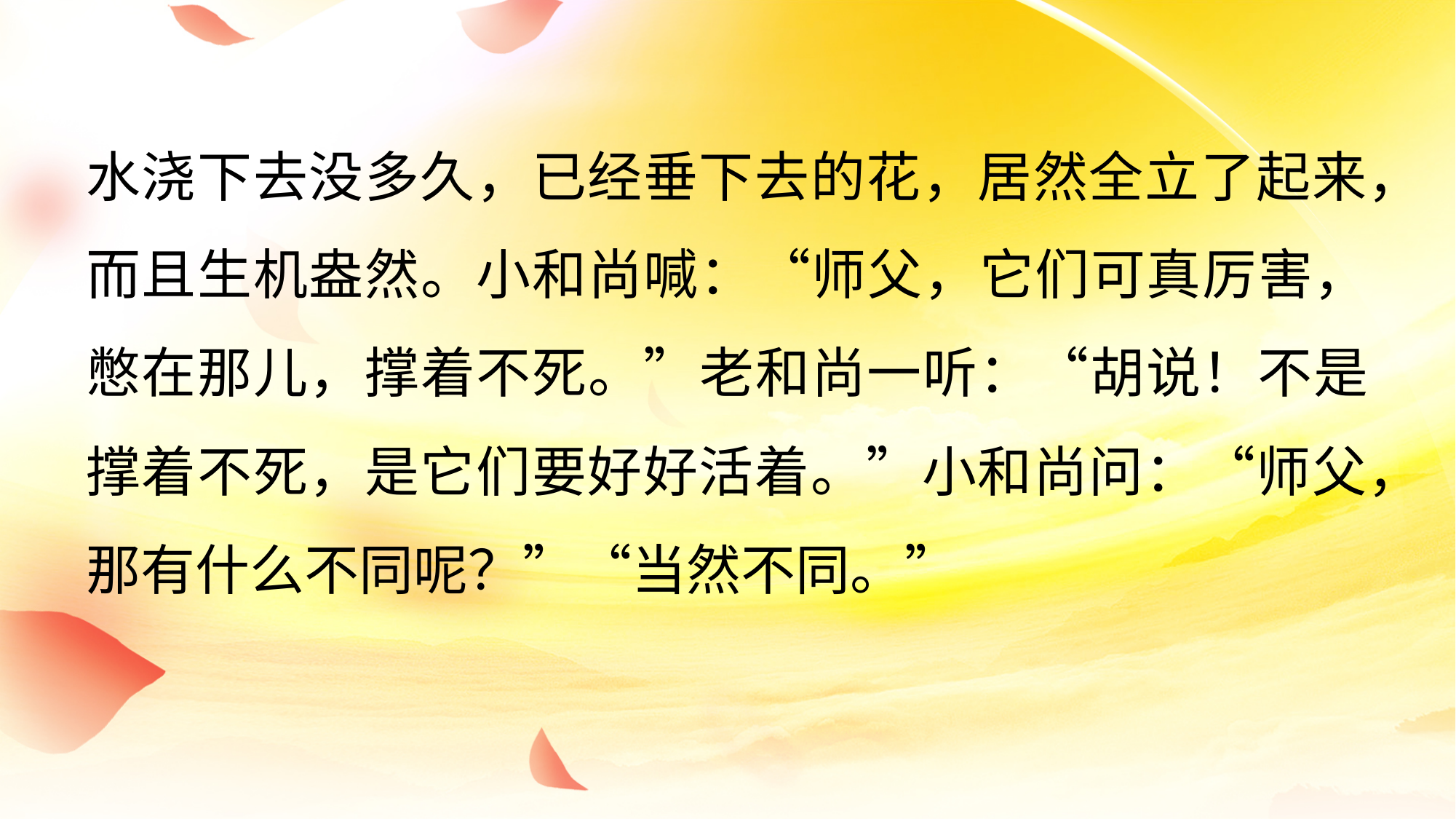

水浇下去没多久，已经垂下去的花，居然全立了起来，而且生机盎然。小和尚喊：“师父，它们可真厉害，憋在那儿，撑着不死。”老和尚一听：“胡说！不是撑着不死，是它们要好好活着。”小和尚问：“师父，那有什么不同呢？”“当然不同。”